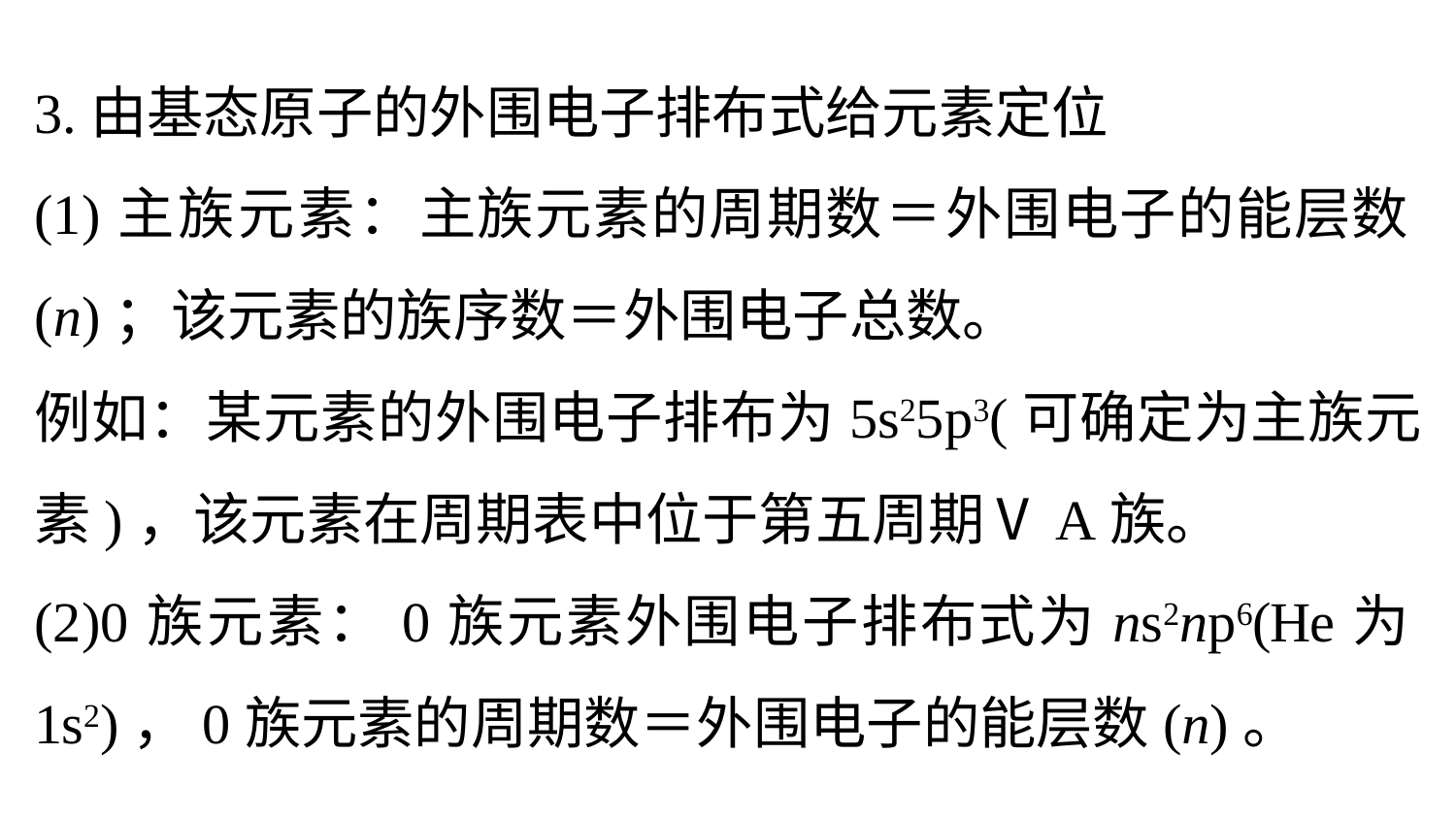

3.由基态原子的外围电子排布式给元素定位
(1)主族元素：主族元素的周期数＝外围电子的能层数(n)；该元素的族序数＝外围电子总数。
例如：某元素的外围电子排布为5s25p3(可确定为主族元素)，该元素在周期表中位于第五周期ⅤA族。
(2)0族元素：0族元素外围电子排布式为ns2np6(He为1s2)，0族元素的周期数＝外围电子的能层数(n)。